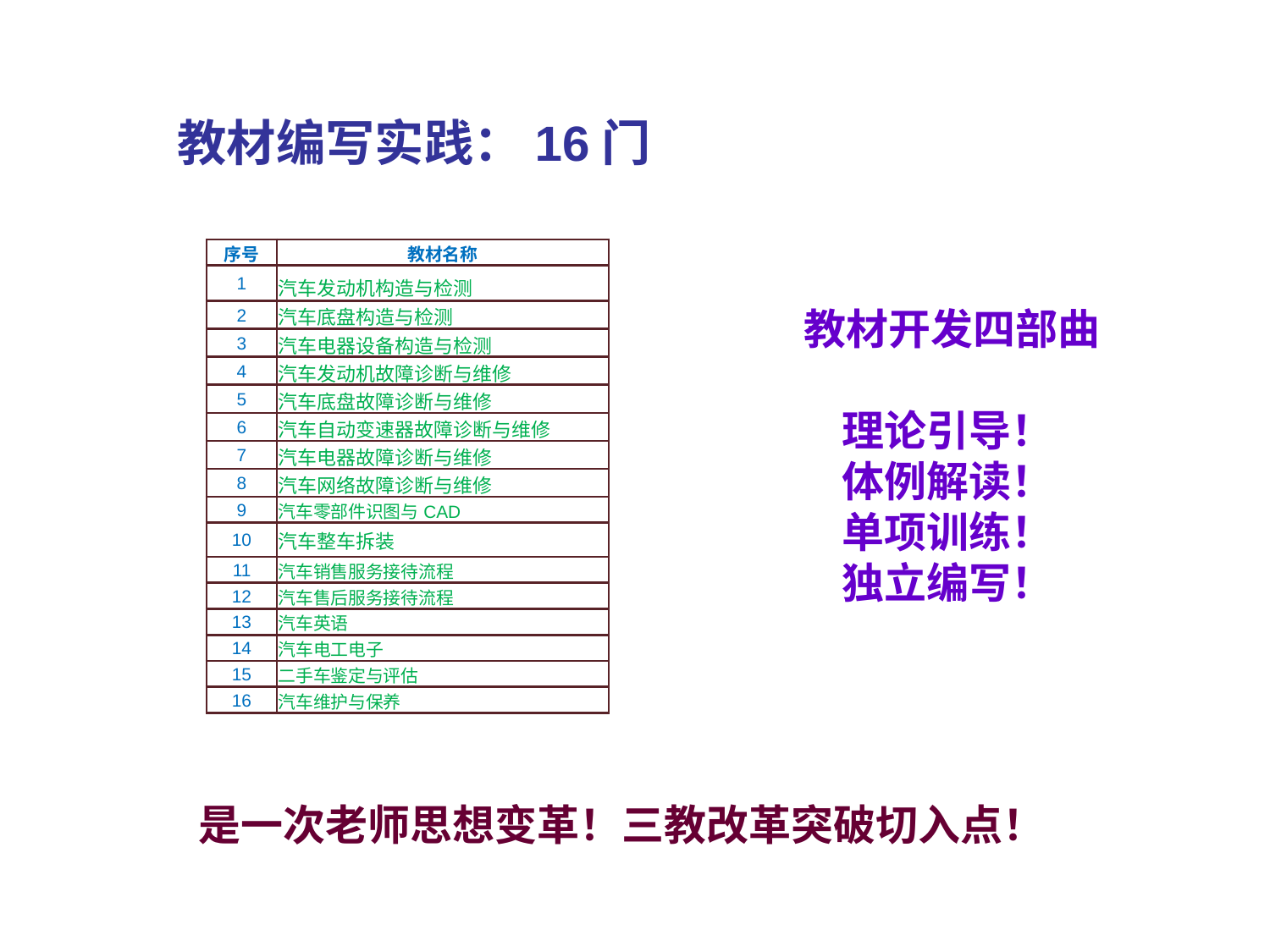

教材编写实践：16门
| 序号 | 教材名称 |
| --- | --- |
| 1 | 汽车发动机构造与检测 |
| 2 | 汽车底盘构造与检测 |
| 3 | 汽车电器设备构造与检测 |
| 4 | 汽车发动机故障诊断与维修 |
| 5 | 汽车底盘故障诊断与维修 |
| 6 | 汽车自动变速器故障诊断与维修 |
| 7 | 汽车电器故障诊断与维修 |
| 8 | 汽车网络故障诊断与维修 |
| 9 | 汽车零部件识图与CAD |
| 10 | 汽车整车拆装 |
| 11 | 汽车销售服务接待流程 |
| 12 | 汽车售后服务接待流程 |
| 13 | 汽车英语 |
| 14 | 汽车电工电子 |
| 15 | 二手车鉴定与评估 |
| 16 | 汽车维护与保养 |
 教材开发四部曲

     理论引导！
     体例解读！
     单项训练！
     独立编写！
是一次老师思想变革！三教改革突破切入点！